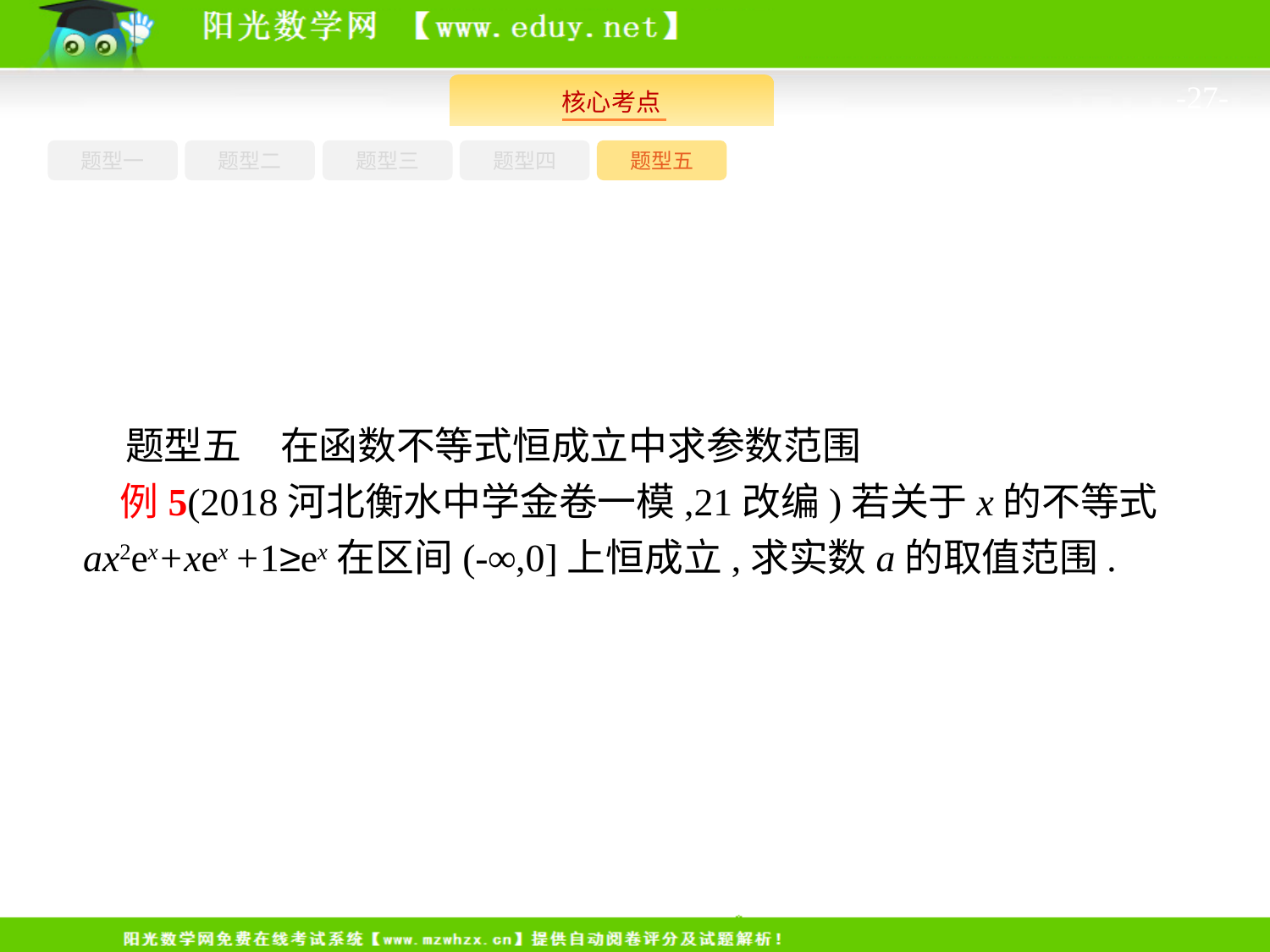

-27-
题型一
题型三
题型四
题型五
题型二
题型五　在函数不等式恒成立中求参数范围
例5(2018河北衡水中学金卷一模,21改编)若关于x的不等式ax2ex+xex +1≥ex在区间(-∞,0]上恒成立,求实数a的取值范围.